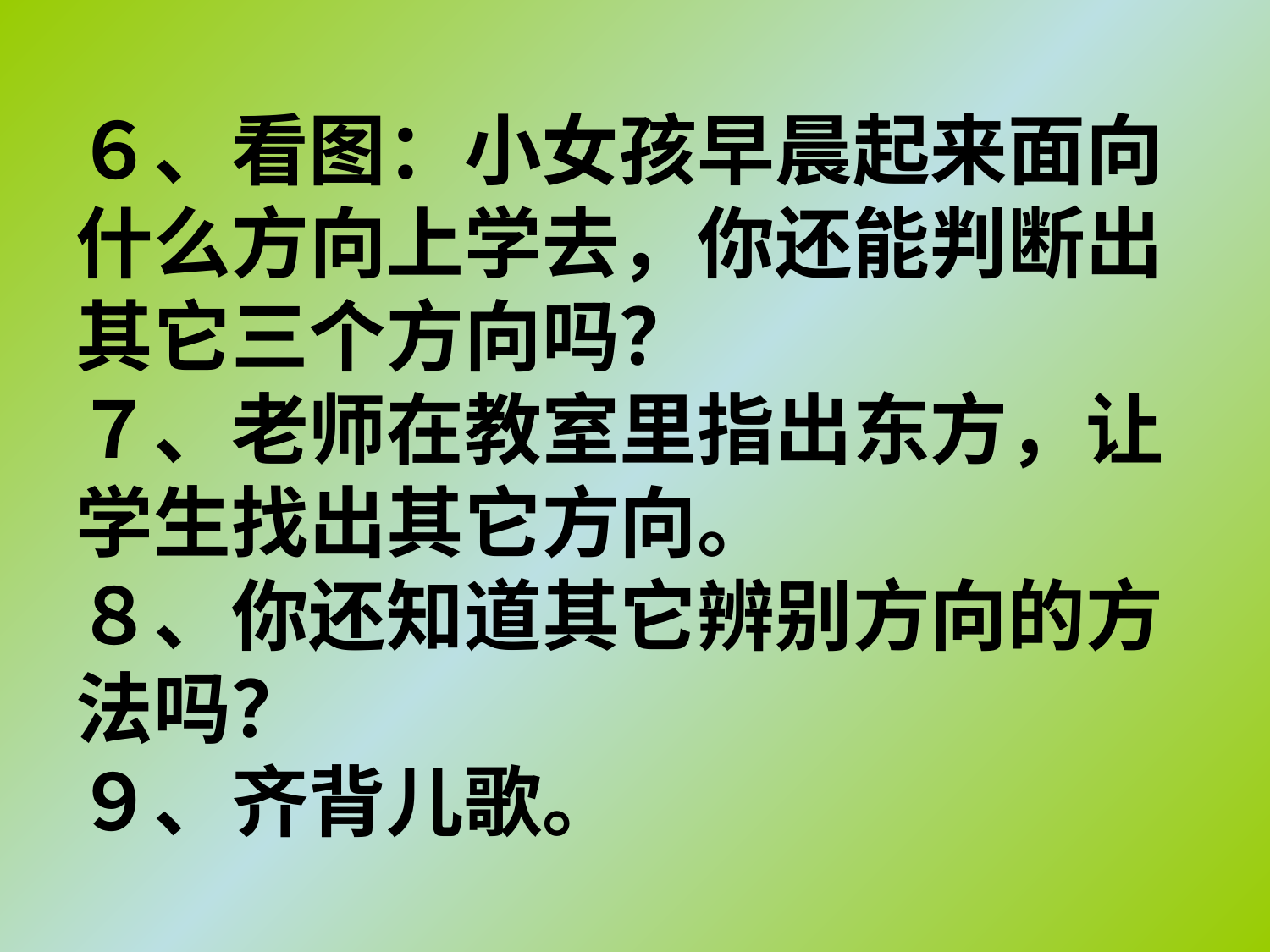

# ６、看图：小女孩早晨起来面向什么方向上学去，你还能判断出其它三个方向吗？ ７、老师在教室里指出东方，让学生找出其它方向。 ８、你还知道其它辨别方向的方法吗？ ９、齐背儿歌。